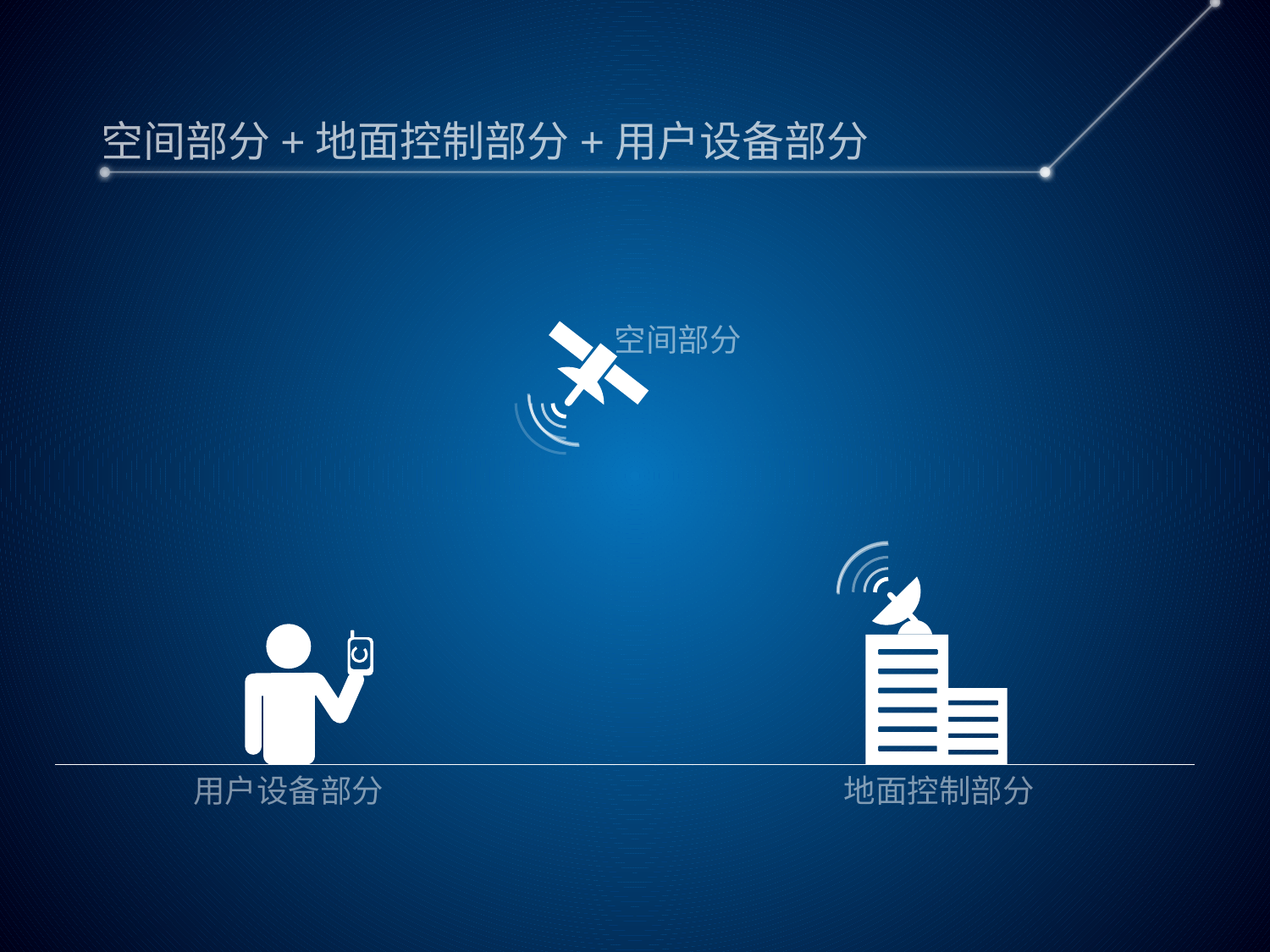

空间部分+地面控制部分+用户设备部分
空间部分

用户设备部分
地面控制部分